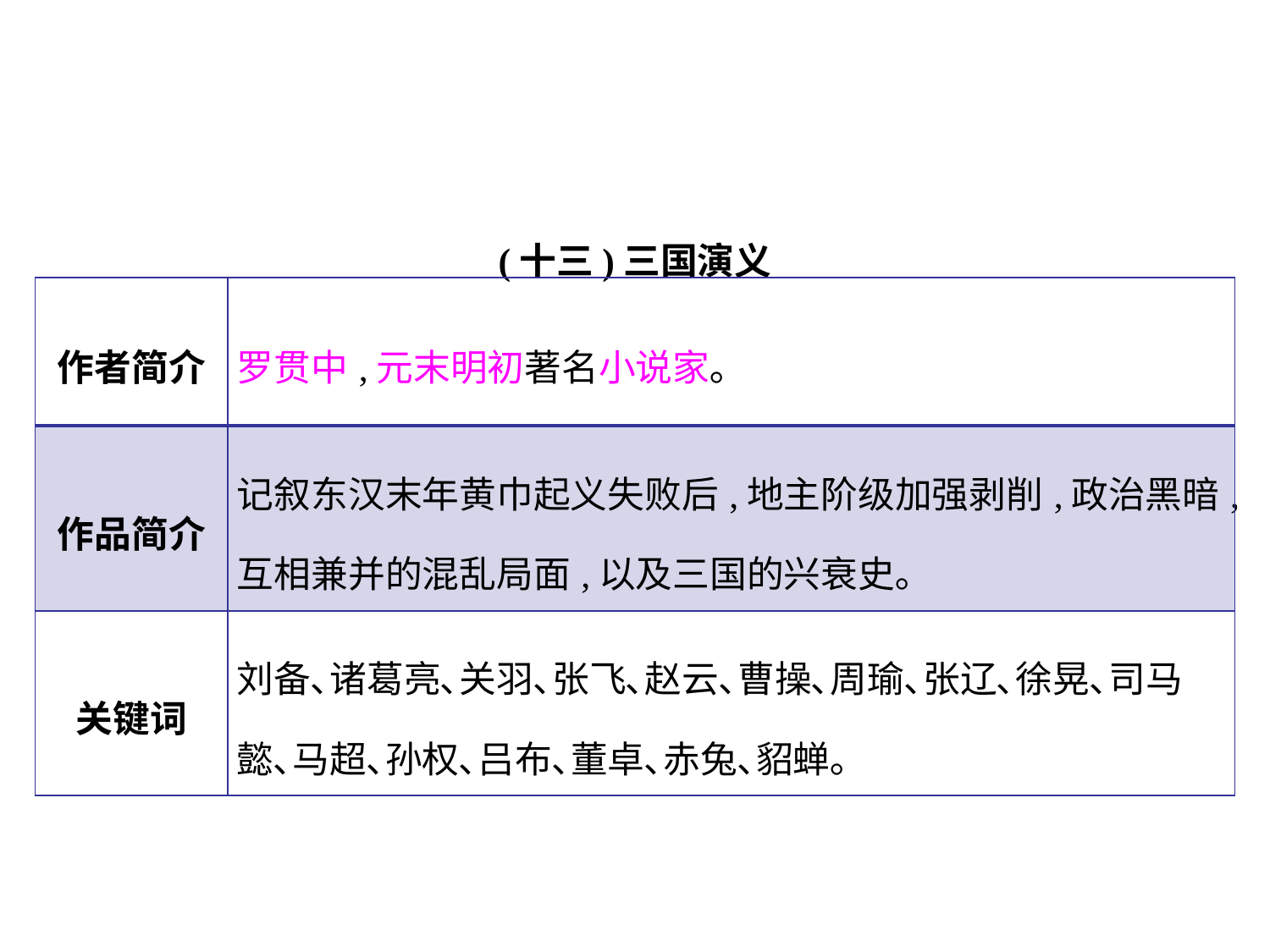

(十三)三国演义
| 作者简介 | 罗贯中,元末明初著名小说家｡ |
| --- | --- |
| 作品简介 | 记叙东汉末年黄巾起义失败后,地主阶级加强剥削,政治黑暗,互相兼并的混乱局面,以及三国的兴衰史｡ |
| 关键词 | 刘备､诸葛亮､关羽､张飞､赵云､曹操､周瑜､张辽､徐晃､司马懿､马超､孙权､吕布､董卓､赤兔､貂蝉｡ |